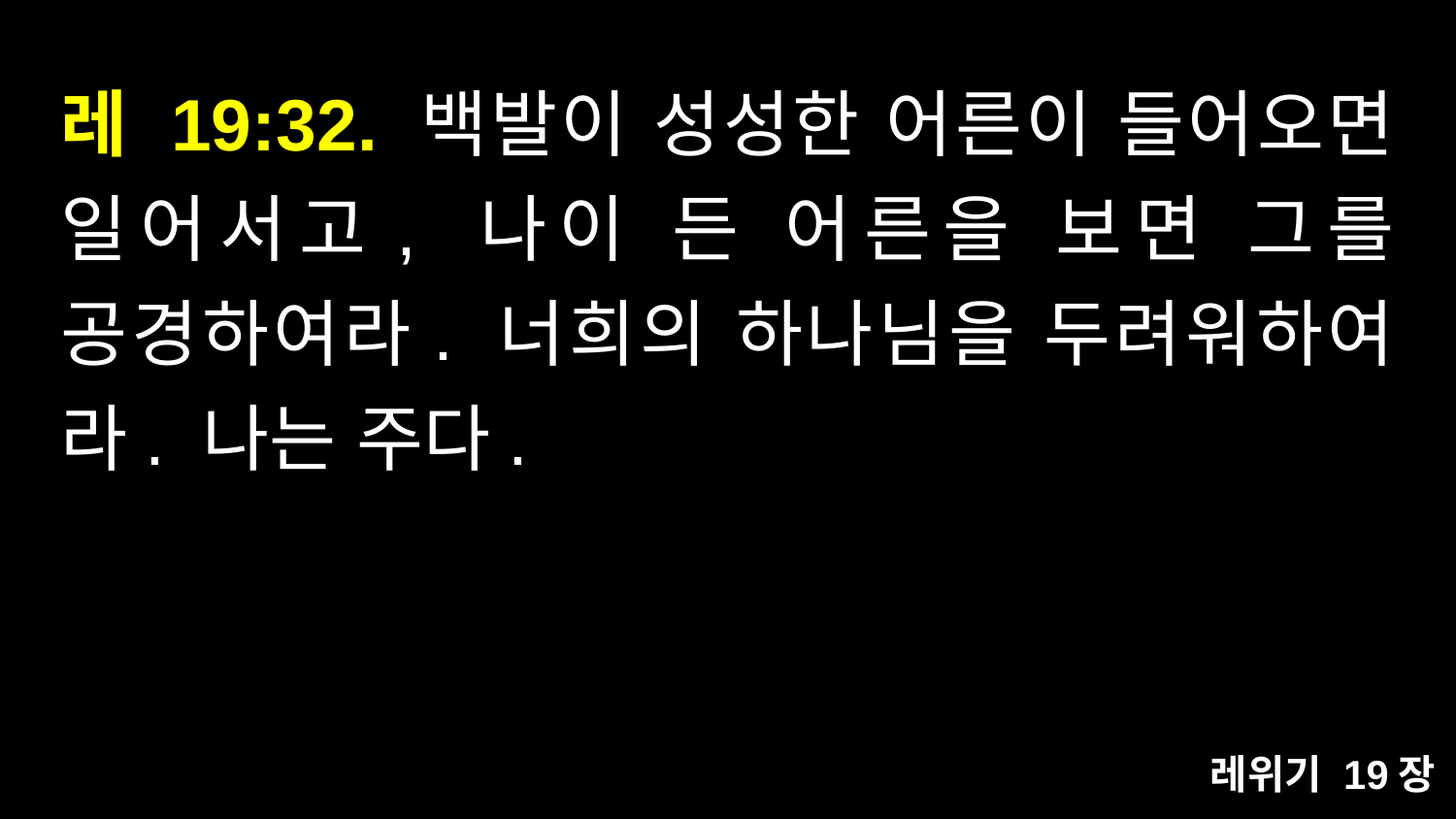

# 레 19:32. 백발이 성성한 어른이 들어오면 일어서고, 나이 든 어른을 보면 그를 공경하여라. 너희의 하나님을 두려워하여라. 나는 주다.
레위기 19장